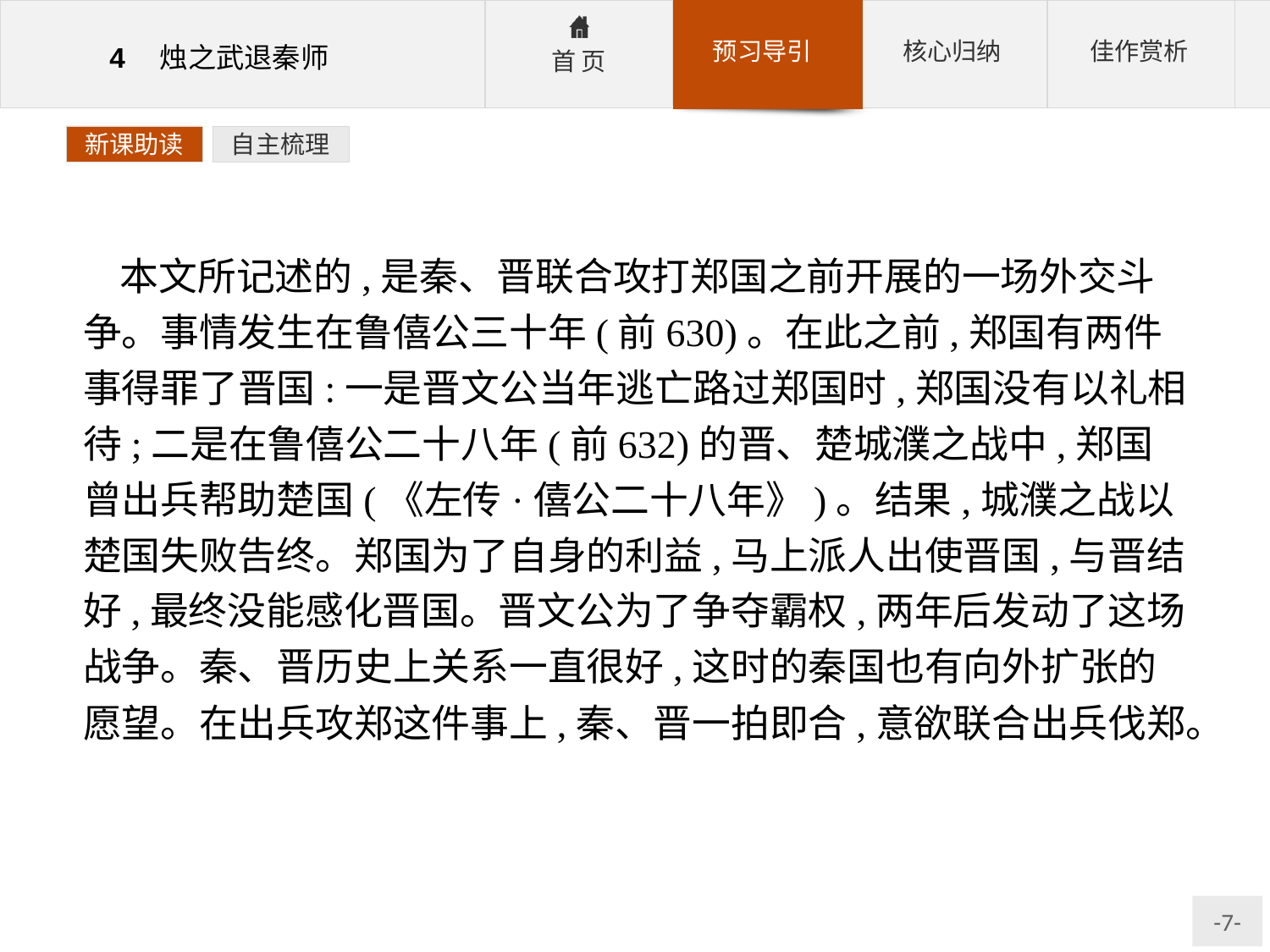

新课助读
自主梳理
本文所记述的,是秦、晋联合攻打郑国之前开展的一场外交斗争。事情发生在鲁僖公三十年(前630)。在此之前,郑国有两件事得罪了晋国:一是晋文公当年逃亡路过郑国时,郑国没有以礼相待;二是在鲁僖公二十八年(前632)的晋、楚城濮之战中,郑国曾出兵帮助楚国(《左传·僖公二十八年》)。结果,城濮之战以楚国失败告终。郑国为了自身的利益,马上派人出使晋国,与晋结好,最终没能感化晋国。晋文公为了争夺霸权,两年后发动了这场战争。秦、晋历史上关系一直很好,这时的秦国也有向外扩张的愿望。在出兵攻郑这件事上,秦、晋一拍即合,意欲联合出兵伐郑。